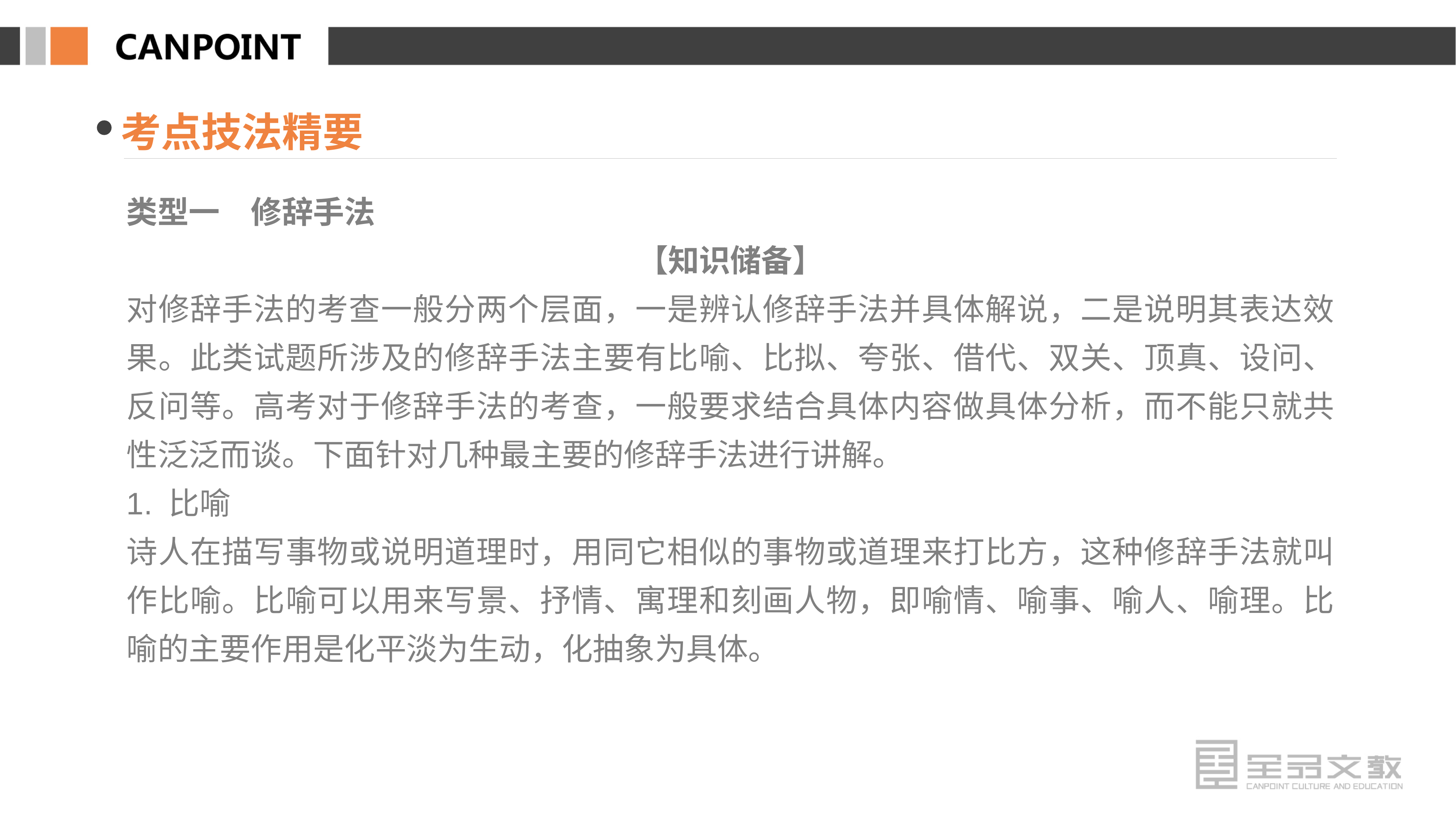

考点技法精要

类型一　修辞手法
【知识储备】
对修辞手法的考查一般分两个层面，一是辨认修辞手法并具体解说，二是说明其表达效果。此类试题所涉及的修辞手法主要有比喻、比拟、夸张、借代、双关、顶真、设问、反问等。高考对于修辞手法的考查，一般要求结合具体内容做具体分析，而不能只就共性泛泛而谈。下面针对几种最主要的修辞手法进行讲解。
1. 比喻
诗人在描写事物或说明道理时，用同它相似的事物或道理来打比方，这种修辞手法就叫作比喻。比喻可以用来写景、抒情、寓理和刻画人物，即喻情、喻事、喻人、喻理。比喻的主要作用是化平淡为生动，化抽象为具体。